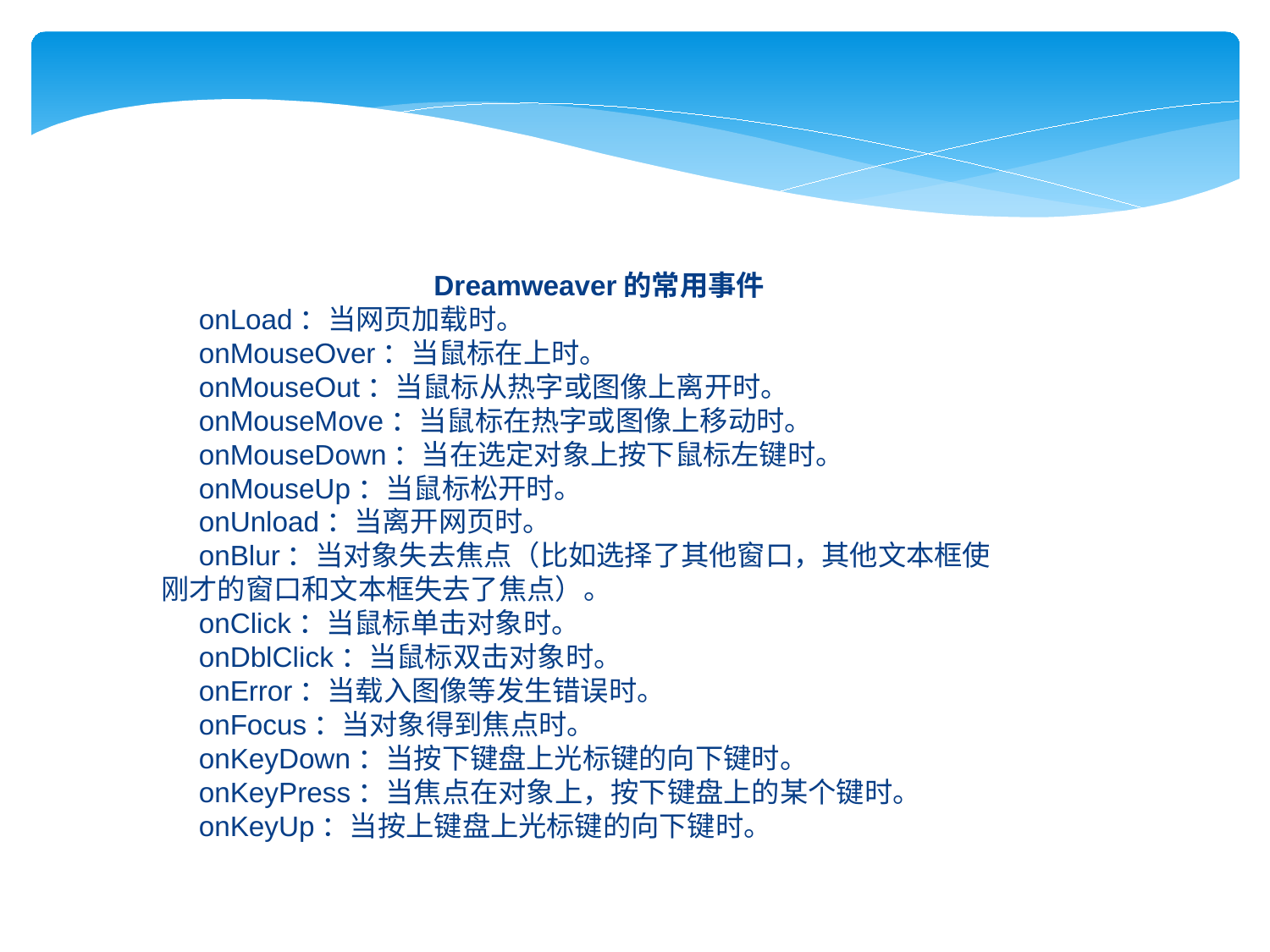

Dreamweaver的常用事件
onLoad：当网页加载时。
onMouseOver：当鼠标在上时。
onMouseOut：当鼠标从热字或图像上离开时。
onMouseMove：当鼠标在热字或图像上移动时。
onMouseDown：当在选定对象上按下鼠标左键时。
onMouseUp：当鼠标松开时。
onUnload：当离开网页时。
onBlur：当对象失去焦点（比如选择了其他窗口，其他文本框使刚才的窗口和文本框失去了焦点）。
onClick：当鼠标单击对象时。
onDblClick：当鼠标双击对象时。
onError：当载入图像等发生错误时。
onFocus：当对象得到焦点时。
onKeyDown：当按下键盘上光标键的向下键时。
onKeyPress：当焦点在对象上，按下键盘上的某个键时。
onKeyUp：当按上键盘上光标键的向下键时。